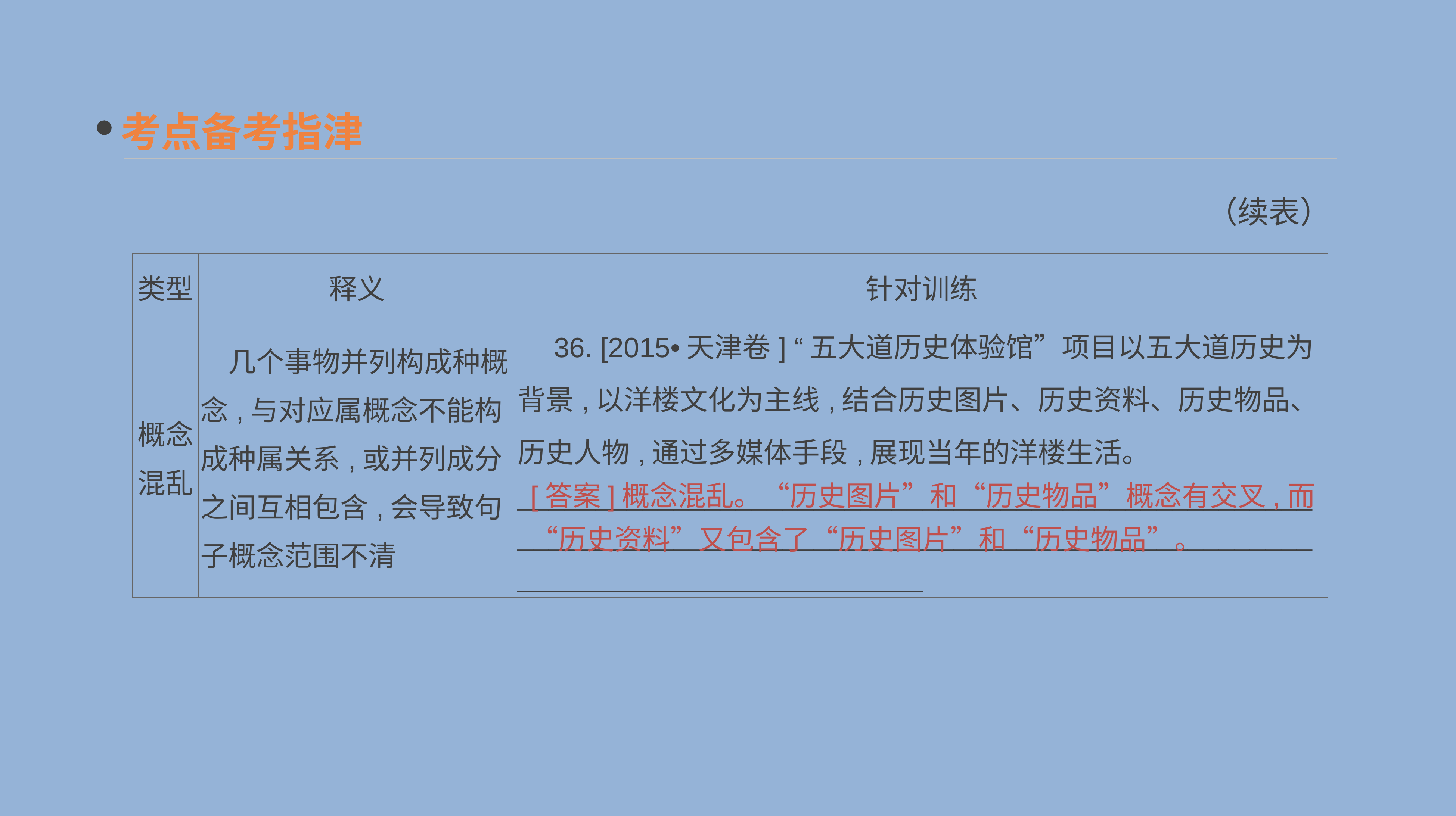

考点备考指津

（续表）
| 类型 | 释义 | 针对训练 |
| --- | --- | --- |
| 概念混乱 | 几个事物并列构成种概念,与对应属概念不能构成种属关系,或并列成分之间互相包含,会导致句子概念范围不清 | 36. [2015•天津卷] “五大道历史体验馆”项目以五大道历史为背景,以洋楼文化为主线,结合历史图片、历史资料、历史物品、历史人物,通过多媒体手段,展现当年的洋楼生活。 \_\_\_\_\_\_\_\_\_\_\_\_\_\_\_\_\_\_\_\_\_\_\_\_\_\_\_\_\_\_\_\_\_\_\_\_\_\_\_\_\_\_\_\_\_\_\_\_\_\_\_\_\_\_\_\_\_\_\_\_\_\_\_\_\_\_\_\_\_\_\_\_\_\_\_\_\_\_\_\_\_\_\_\_\_\_\_\_\_\_\_\_\_\_\_\_\_\_\_\_\_\_\_\_\_\_\_\_\_\_\_\_\_\_\_\_\_\_\_\_\_\_\_\_\_\_\_\_ |
[答案]概念混乱。“历史图片”和“历史物品”概念有交叉,而“历史资料”又包含了“历史图片”和“历史物品”。